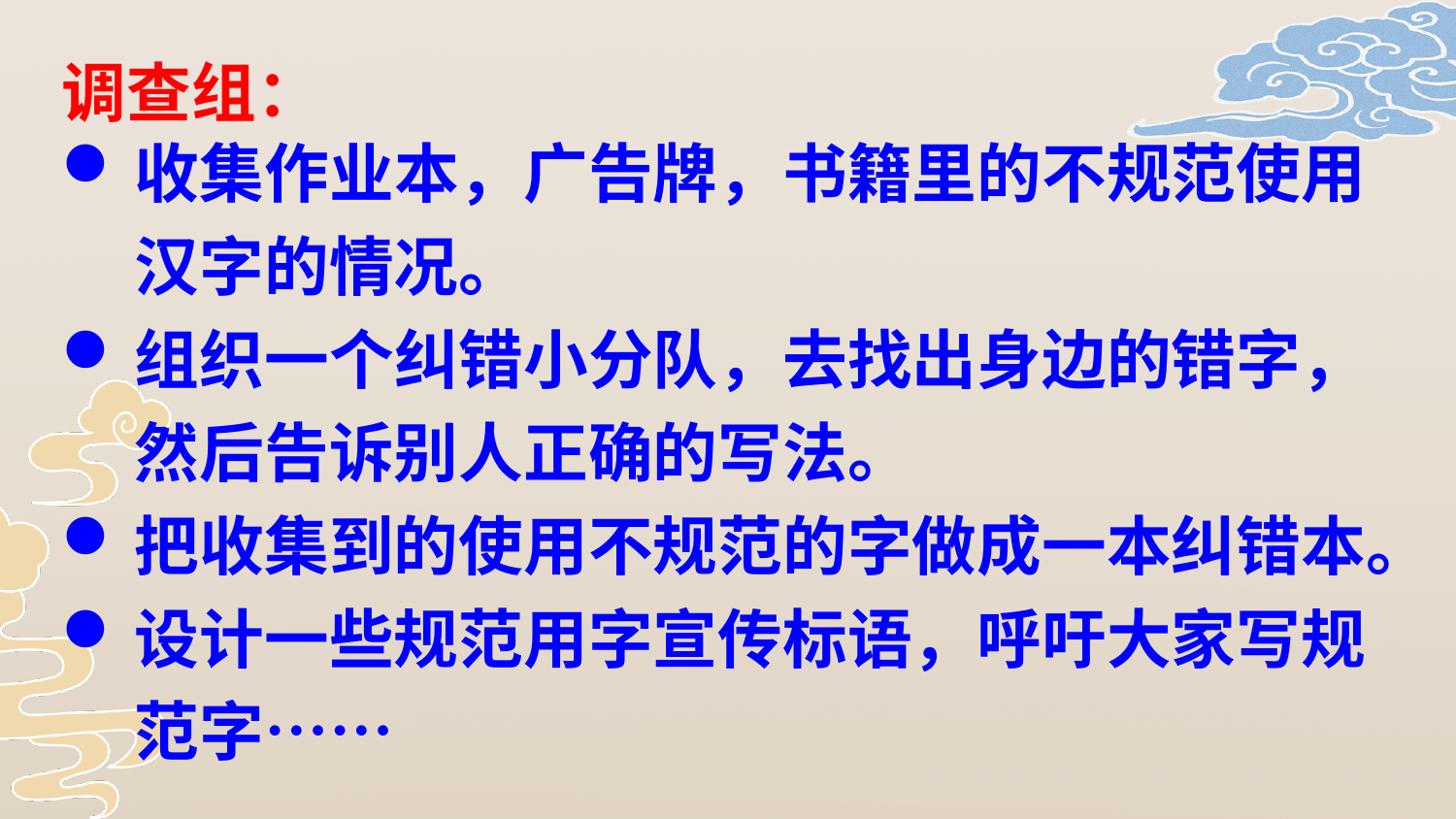

调查组：
收集作业本，广告牌，书籍里的不规范使用汉字的情况。
组织一个纠错小分队，去找出身边的错字，然后告诉别人正确的写法。
把收集到的使用不规范的字做成一本纠错本。
设计一些规范用字宣传标语，呼吁大家写规范字……